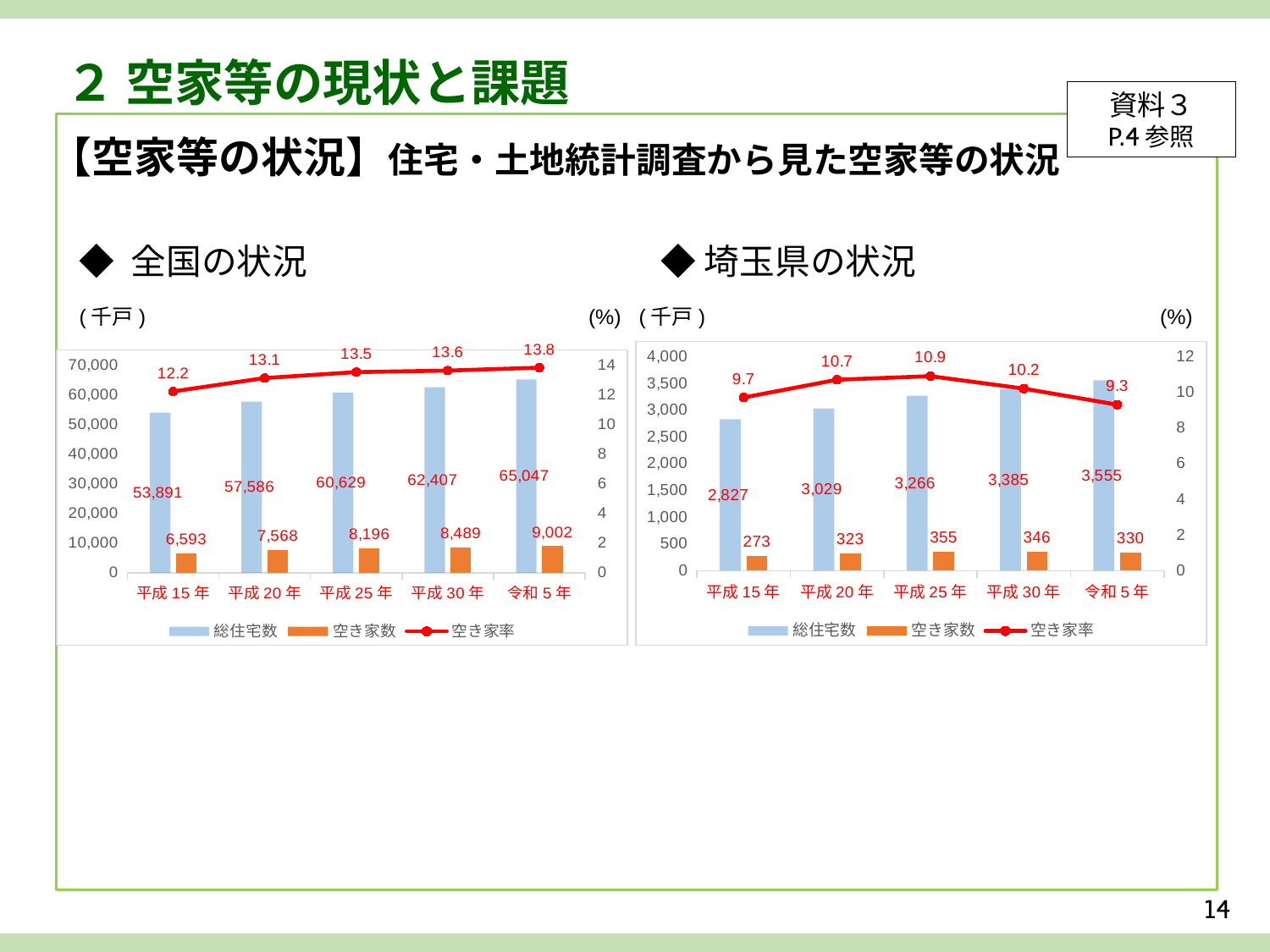

２ 空家等の現状と課題
資料３
P.4参照
【空家等の状況】住宅・土地統計調査から見た空家等の状況

◆ 全国の状況　　　　　　　　　　◆ 埼玉県の状況
(千戸)　　　　　　　　　　　　　　　　　　　　  (%)   (千戸)　　　　　　　　　　　　　　　　　　　　　(%)

### Chart

| Category | 総住宅数 | 空き家数 | 空き家率 |
|---|---|---|---|
| 平成15年 | 53891.0 | 6593.0 | 12.2 |
| 平成20年 | 57586.0 | 7568.0 | 13.1 |
| 平成25年 | 60629.0 | 8196.0 | 13.5 |
| 平成30年 | 62407.0 | 8489.0 | 13.6 |
| 令和5年 | 65047.0 | 9002.0 | 13.8 |

### Chart

| Category | 総住宅数 | 空き家数 | 空き家率 |
|---|---|---|---|
| 平成15年 | 2827.0 | 273.0 | 9.7 |
| 平成20年 | 3029.0 | 323.0 | 10.7 |
| 平成25年 | 3266.0 | 355.0 | 10.9 |
| 平成30年 | 3385.0 | 346.0 | 10.2 |
| 令和5年 | 3555.0 | 330.0 | 9.3 |
14